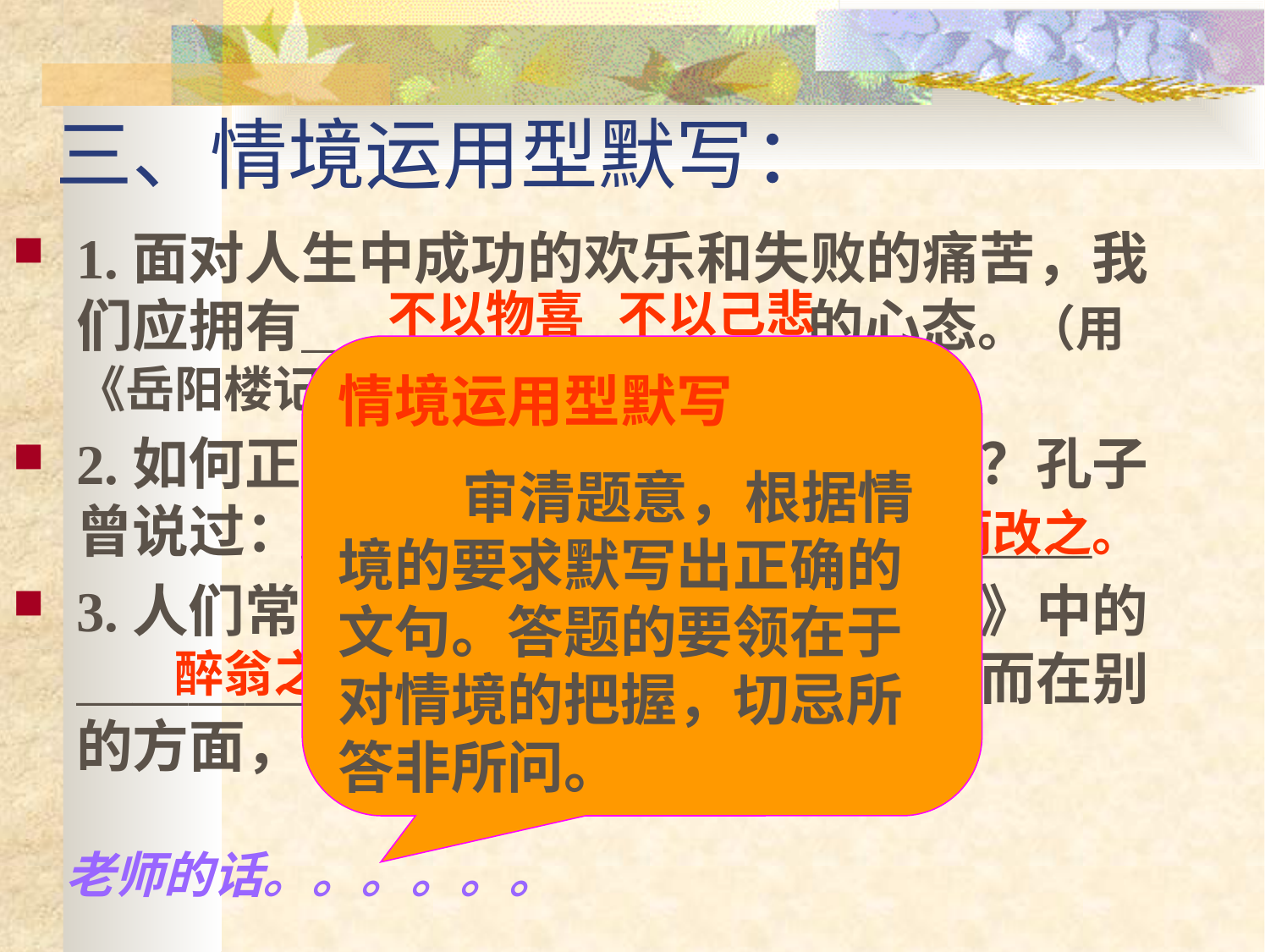

# 三、情境运用型默写：
1.面对人生中成功的欢乐和失败的痛苦，我们应拥有＿＿＿＿,＿＿＿＿ 的心态。（用《岳阳楼记》中原句填写）
2.如何正确对待别人的优点和缺点呢？孔子曾说过：＿＿＿＿＿＿＿＿＿＿＿＿＿＿
3.人们常用出自欧阳修的《醉翁亭记》中的＿＿＿＿＿＿＿＿来比喻本意不在此而在别的方面，也比喻别有用心。
不以物喜   不以己悲
情境运用型默写
            审清题意，根据情境的要求默写出正确的文句。答题的要领在于对情境的把握，切忌所答非所问。
择其善者而从之，其不善者而改之。

醉翁之意不在酒
老师的话。。。。。。